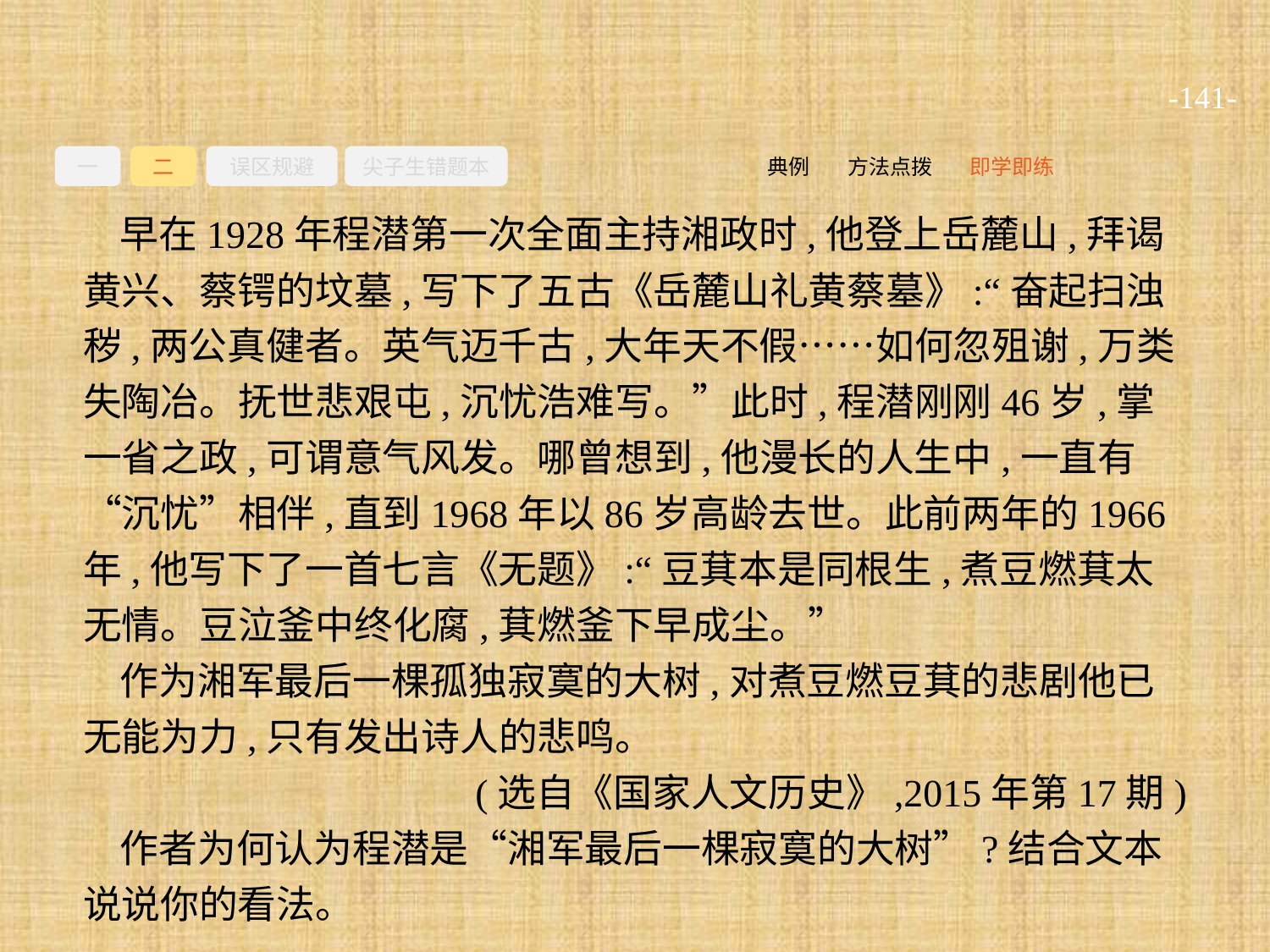

-141-
一
二
误区规避
尖子生错题本
即学即练
方法点拨
典例
早在1928年程潜第一次全面主持湘政时,他登上岳麓山,拜谒黄兴、蔡锷的坟墓,写下了五古《岳麓山礼黄蔡墓》:“奋起扫浊秽,两公真健者。英气迈千古,大年天不假……如何忽殂谢,万类失陶冶。抚世悲艰屯,沉忧浩难写。”此时,程潜刚刚46岁,掌一省之政,可谓意气风发。哪曾想到,他漫长的人生中,一直有“沉忧”相伴,直到1968年以86岁高龄去世。此前两年的1966年,他写下了一首七言《无题》:“豆萁本是同根生,煮豆燃萁太无情。豆泣釜中终化腐,萁燃釜下早成尘。”
作为湘军最后一棵孤独寂寞的大树,对煮豆燃豆萁的悲剧他已无能为力,只有发出诗人的悲鸣。
(选自《国家人文历史》,2015年第17期)
作者为何认为程潜是“湘军最后一棵寂寞的大树”?结合文本说说你的看法。